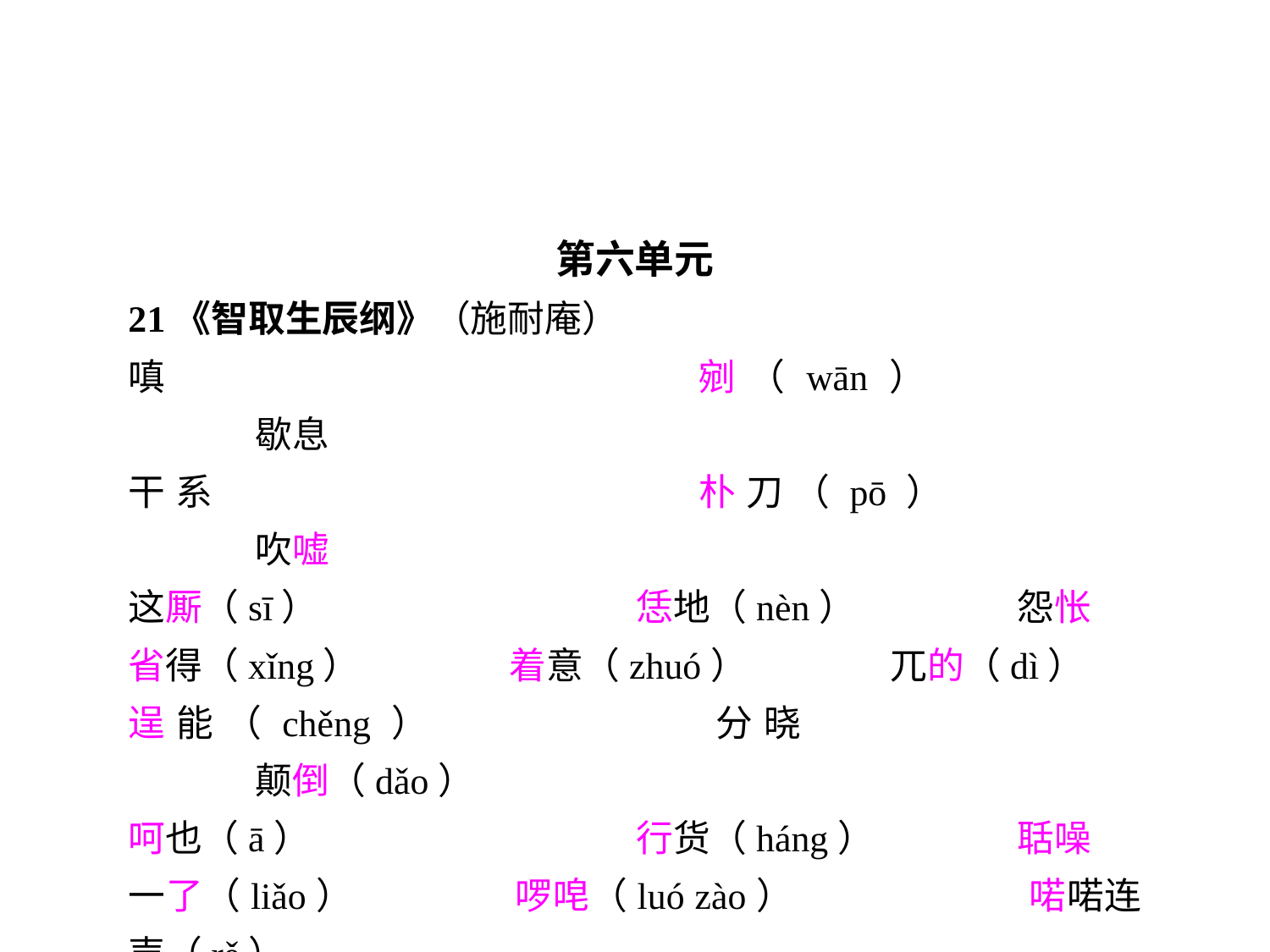

第六单元
21《智取生辰纲》（施耐庵）
嗔				剜（wān）			歇息
干系				朴刀（pō）			吹嘘
这厮（sī）			恁地（nèn）		怨怅
省得（xǐng）		着意（zhuó）		兀的（dì）
逞能（chěng）		分晓				颠倒（dǎo）
呵也（ā）			行货（háng）		聒噪
一了（liǎo）		啰唣（luó zào）		喏喏连声（rě）
面面厮觑			勾当（gòu dàng）